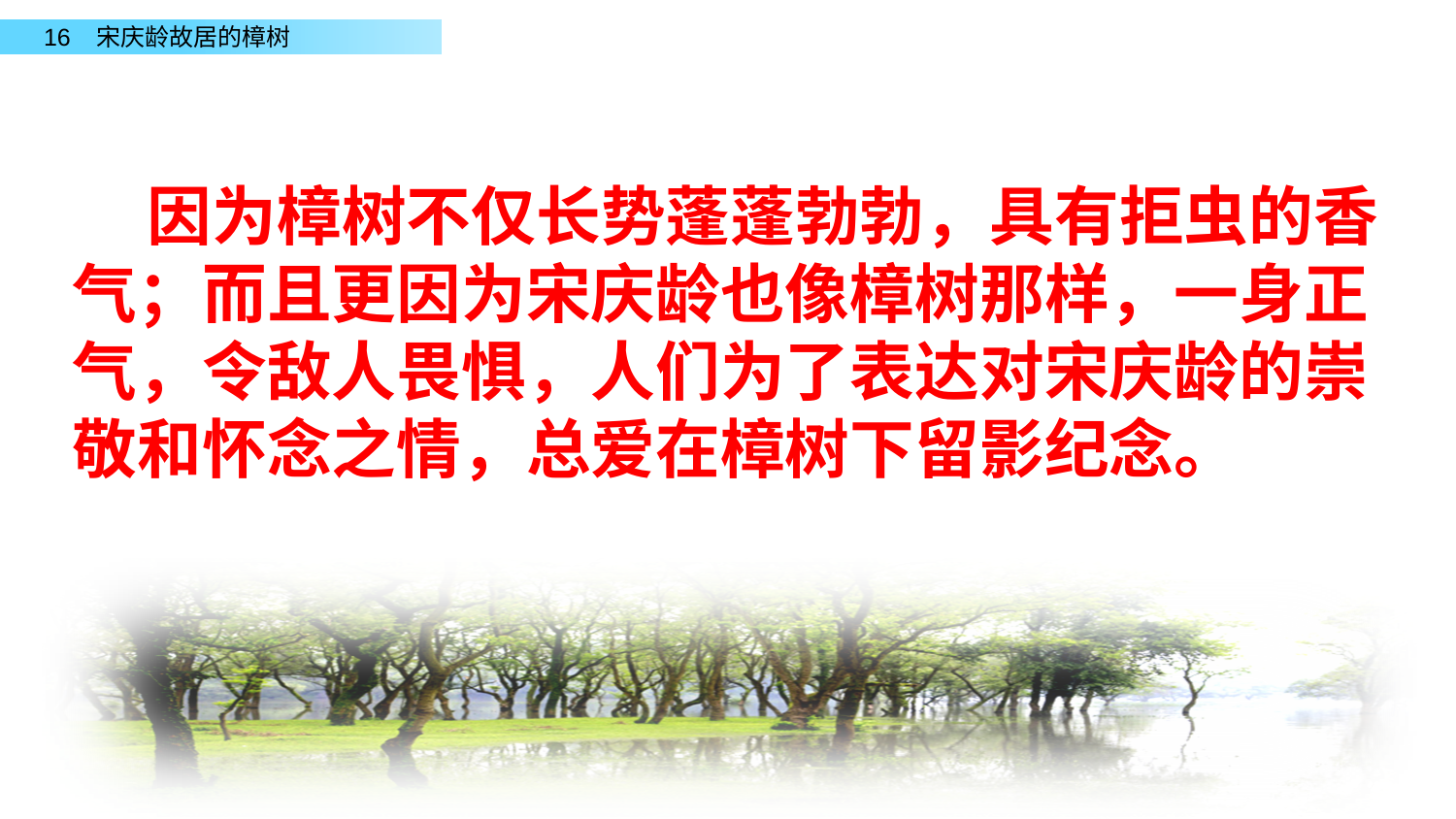

因为樟树不仅长势蓬蓬勃勃，具有拒虫的香气；而且更因为宋庆龄也像樟树那样，一身正气，令敌人畏惧，人们为了表达对宋庆龄的崇敬和怀念之情，总爱在樟树下留影纪念。